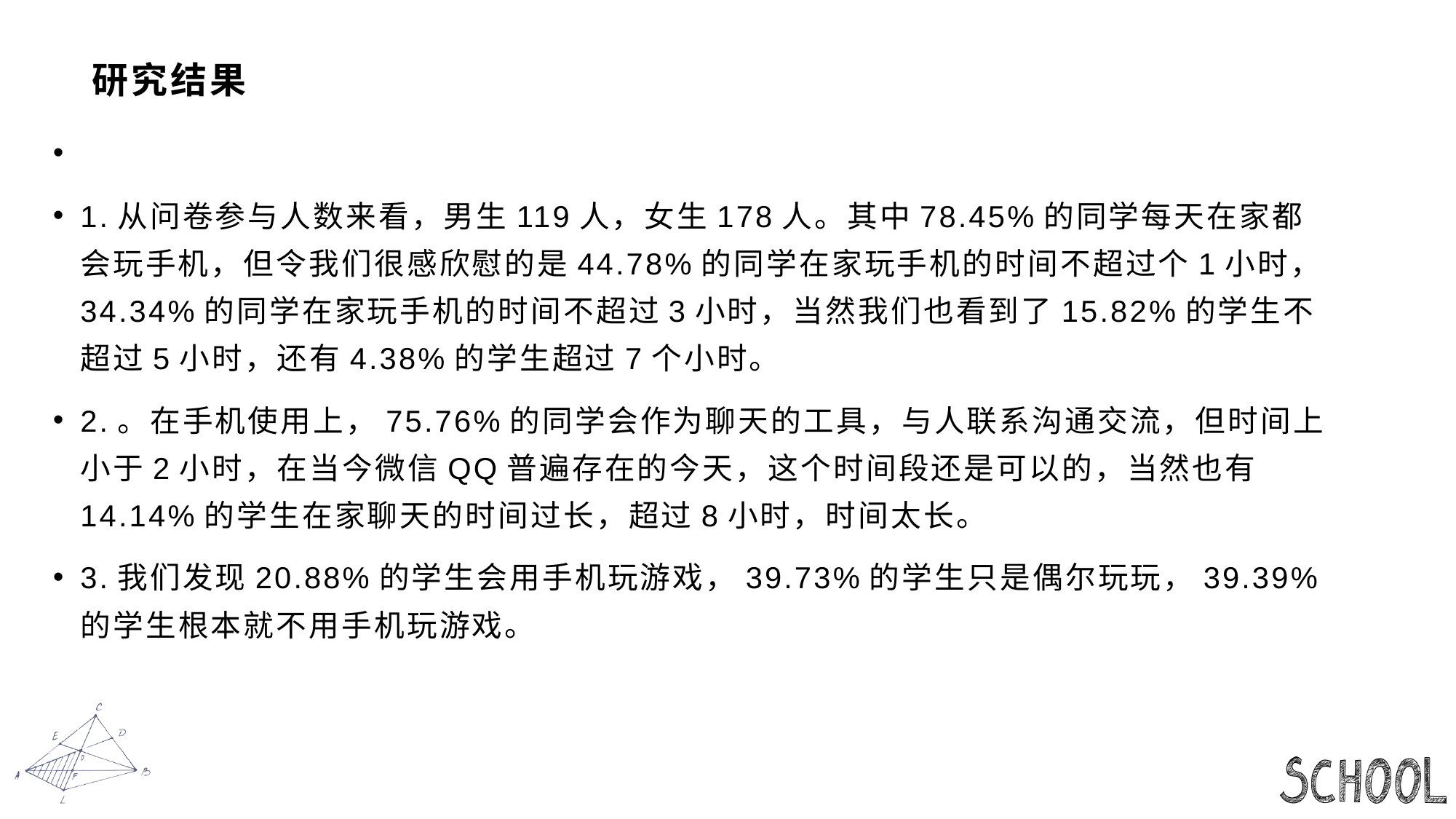

# 研究结果

1.从问卷参与人数来看，男生119人，女生178人。其中78.45%的同学每天在家都会玩手机，但令我们很感欣慰的是44.78%的同学在家玩手机的时间不超过个1小时，34.34%的同学在家玩手机的时间不超过3小时，当然我们也看到了15.82%的学生不超过5小时，还有4.38%的学生超过7个小时。
2.。在手机使用上，75.76%的同学会作为聊天的工具，与人联系沟通交流，但时间上小于2小时，在当今微信QQ普遍存在的今天，这个时间段还是可以的，当然也有14.14%的学生在家聊天的时间过长，超过8小时，时间太长。
3.我们发现20.88%的学生会用手机玩游戏，39.73%的学生只是偶尔玩玩，39.39%的学生根本就不用手机玩游戏。